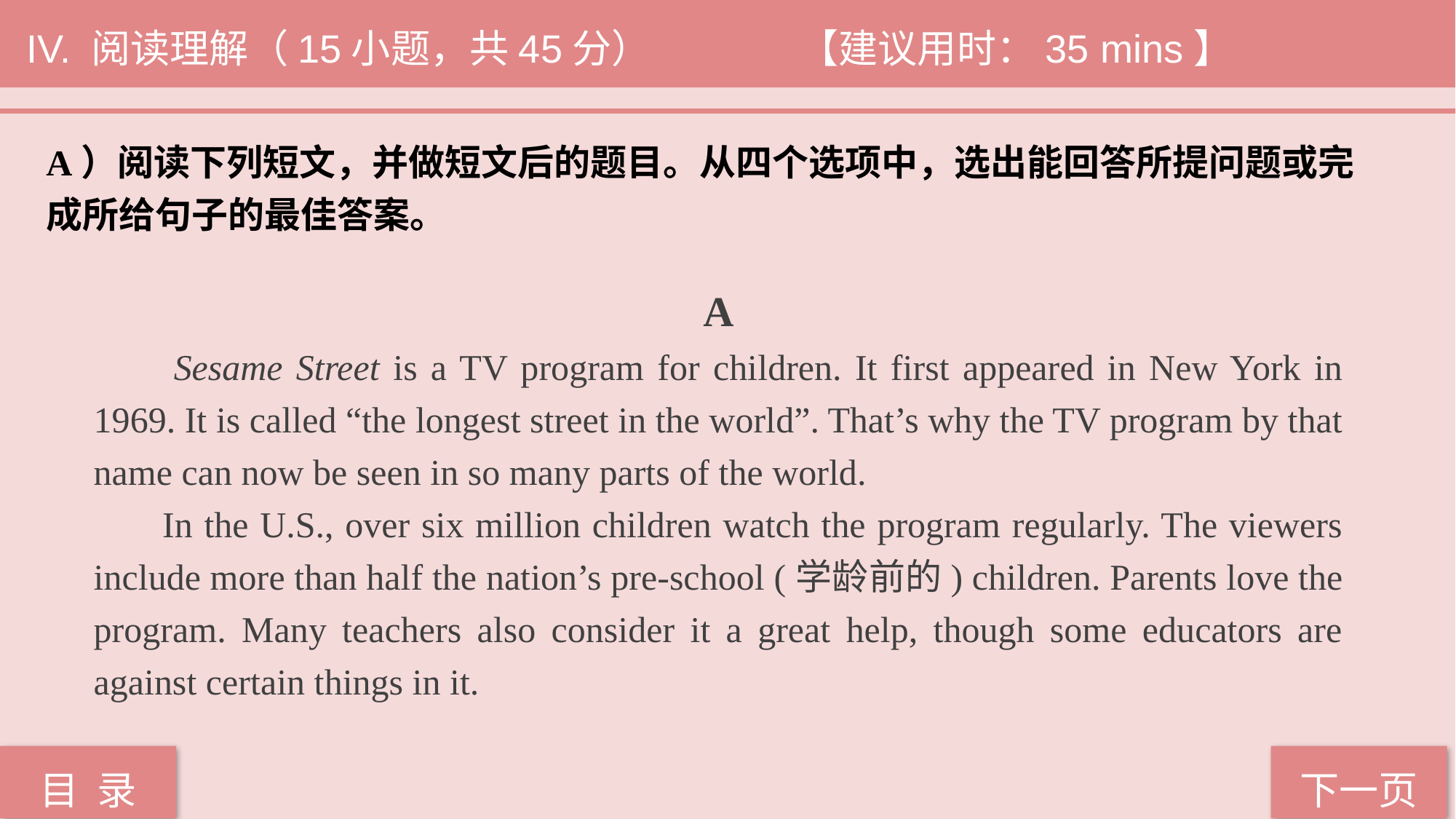

IV. 阅读理解（15小题，共45分） 		 【建议用时：35 mins】
A）阅读下列短文，并做短文后的题目。从四个选项中，选出能回答所提问题或完
成所给句子的最佳答案。
                                                                   A
      Sesame Street is a TV program for children. It first appeared in New York in 1969. It is called “the longest street in the world”. That’s why the TV program by that name can now be seen in so many parts of the world.
      In the U.S., over six million children watch the program regularly. The viewers include more than half the nation’s pre-school (学龄前的) children. Parents love the program. Many teachers also consider it a great help, though some educators are against certain things in it.